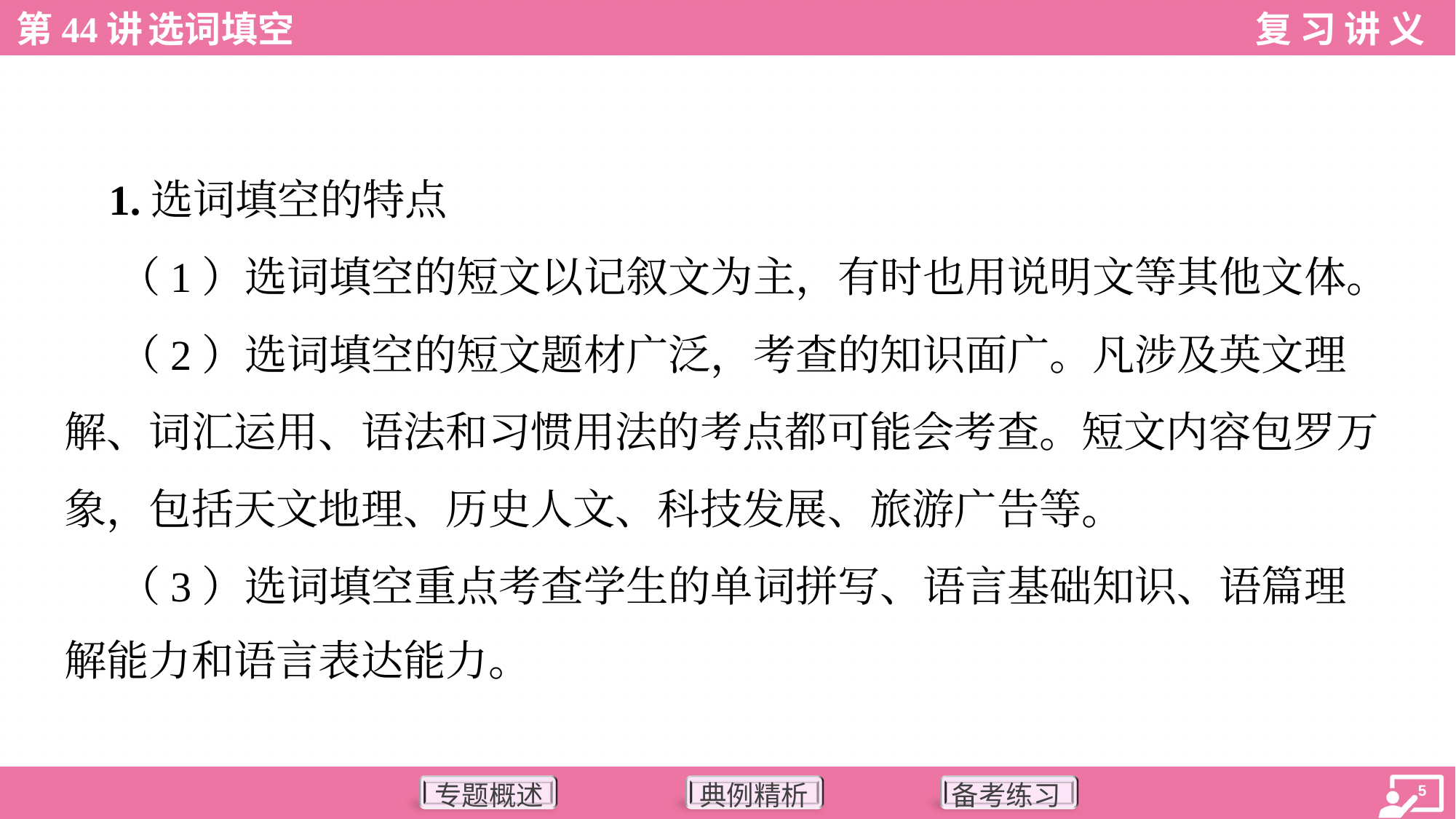

1.选词填空的特点
    （1）选词填空的短文以记叙文为主，有时也用说明文等其他文体。
    （2）选词填空的短文题材广泛，考查的知识面广。凡涉及英文理
解、词汇运用、语法和习惯用法的考点都可能会考查。短文内容包罗万
象，包括天文地理、历史人文、科技发展、旅游广告等。
    （3）选词填空重点考查学生的单词拼写、语言基础知识、语篇理
解能力和语言表达能力。